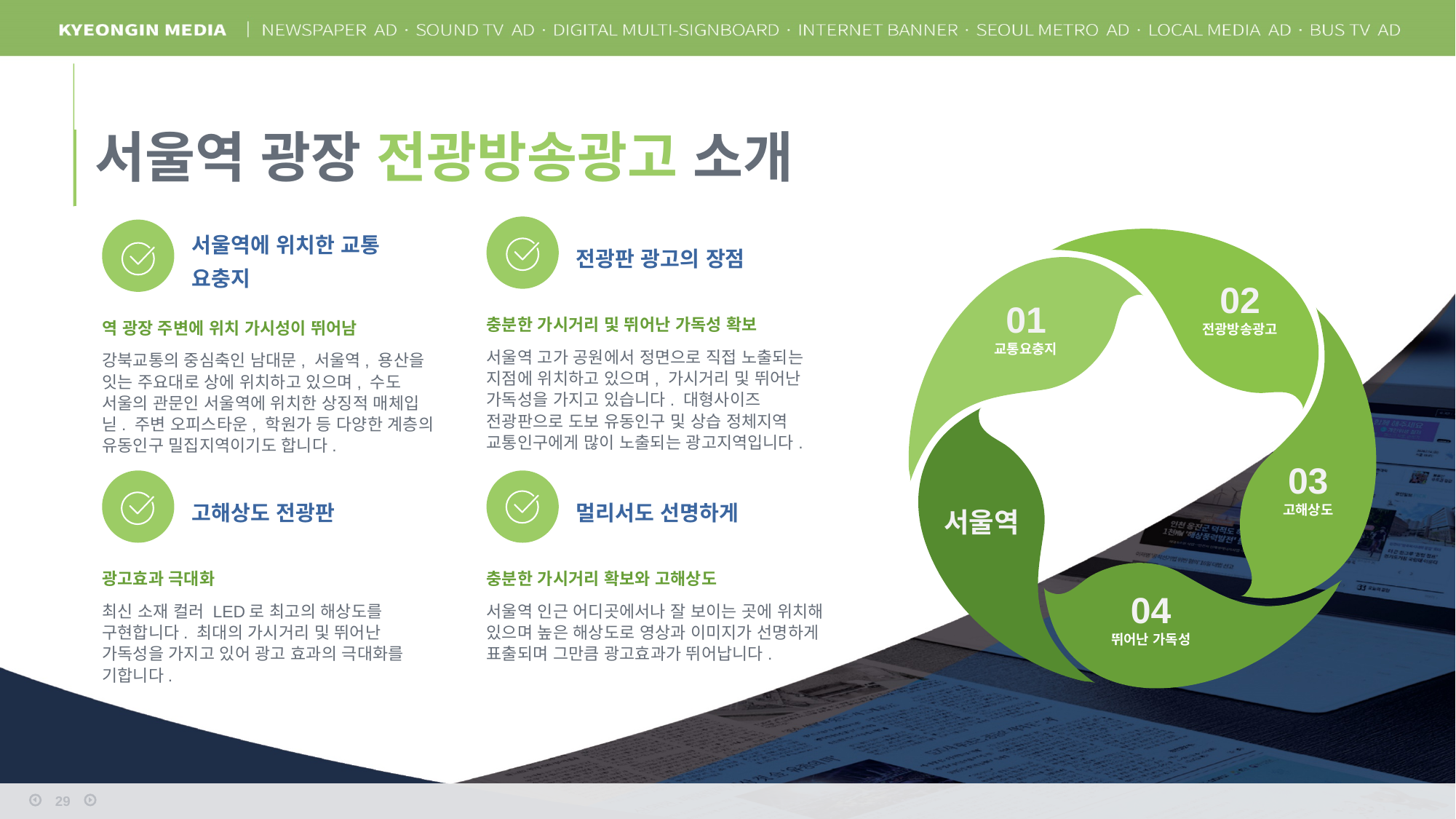

서울역 광장 전광방송광고 소개

전광판 광고의 장점
충분한 가시거리 및 뛰어난 가독성 확보
서울역 고가 공원에서 정면으로 직접 노출되는 지점에 위치하고 있으며, 가시거리 및 뛰어난 가독성을 가지고 있습니다. 대형사이즈 전광판으로 도보 유동인구 및 상습 정체지역 교통인구에게 많이 노출되는 광고지역입니다.

서울역에 위치한 교통 요충지
역 광장 주변에 위치 가시성이 뛰어남
강북교통의 중심축인 남대문, 서울역, 용산을 잇는 주요대로 상에 위치하고 있으며, 수도 서울의 관문인 서울역에 위치한 상징적 매체입닏. 주변 오피스타운, 학원가 등 다양한 계층의 유동인구 밀집지역이기도 합니다.

02
전광방송광고

01
교통요충지

03
고해상도

서울역

고해상도 전광판
광고효과 극대화
최신 소재 컬러 LED로 최고의 해상도를 구현합니다. 최대의 가시거리 및 뛰어난 가독성을 가지고 있어 광고 효과의 극대화를 기합니다.

멀리서도 선명하게
충분한 가시거리 확보와 고해상도
서울역 인근 어디곳에서나 잘 보이는 곳에 위치해 있으며 높은 해상도로 영상과 이미지가 선명하게 표출되며 그만큼 광고효과가 뛰어납니다.

04
뛰어난 가독성

29